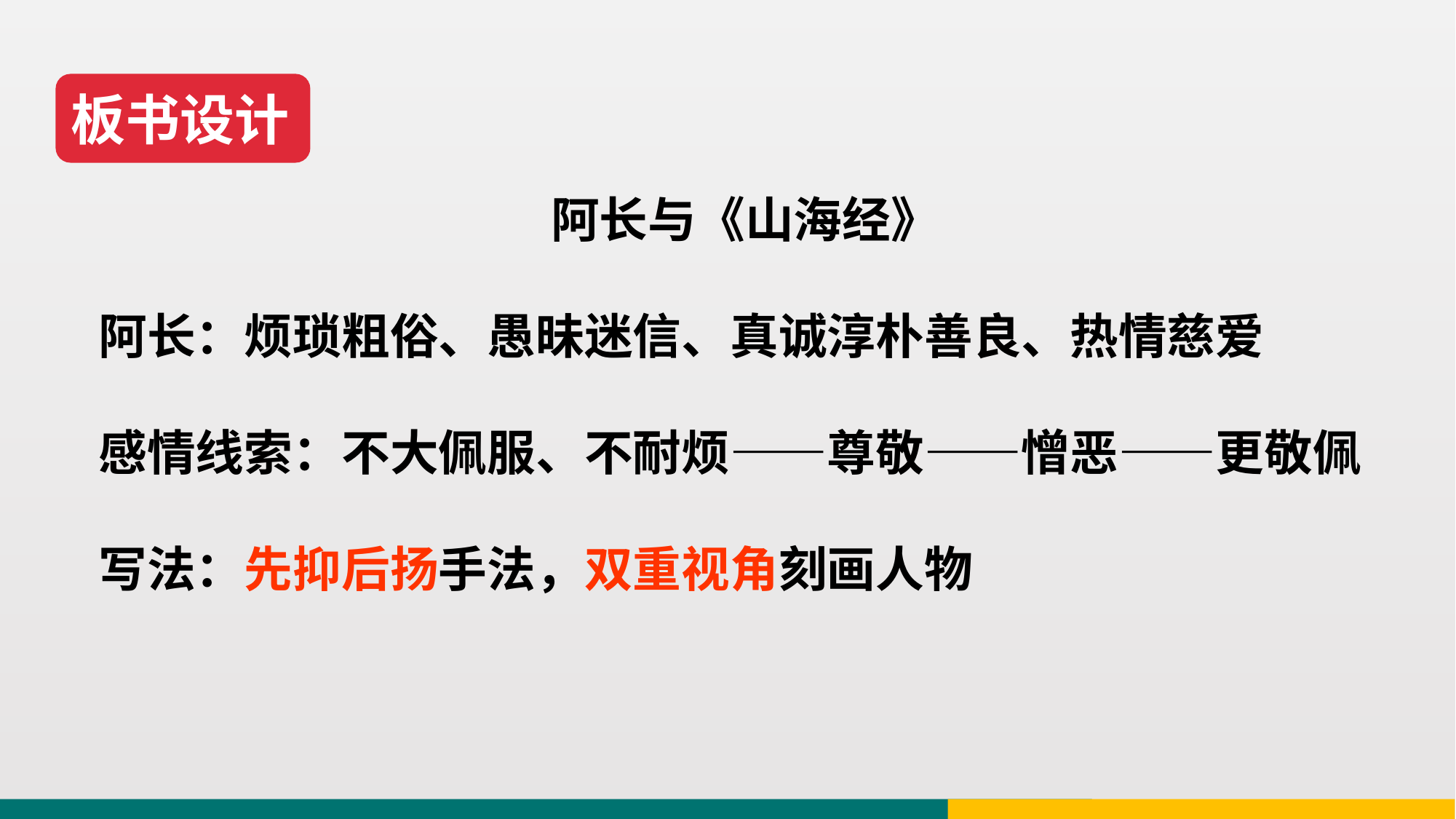

板书设计
阿长与《山海经》

阿长：烦琐粗俗、愚昧迷信、真诚淳朴善良、热情慈爱

感情线索：不大佩服、不耐烦——尊敬——憎恶——更敬佩

写法：先抑后扬手法，双重视角刻画人物